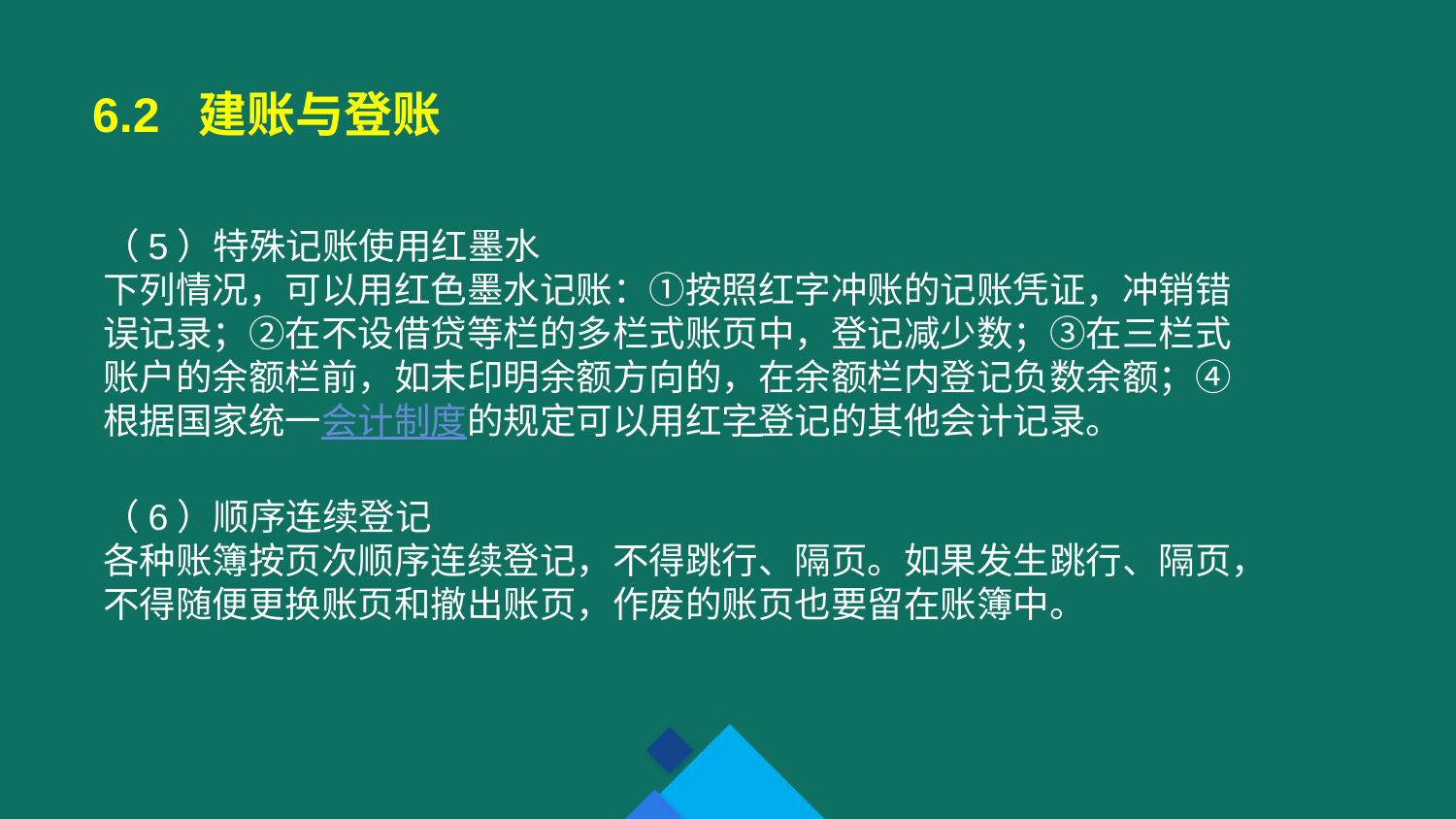

6.2  建账与登账

（5）特殊记账使用红墨水
下列情况，可以用红色墨水记账：①按照红字冲账的记账凭证，冲销错误记录；②在不设借贷等栏的多栏式账页中，登记减少数；③在三栏式账户的余额栏前，如未印明余额方向的，在余额栏内登记负数余额；④根据国家统一会计制度的规定可以用红字登记的其他会计记录。

（6）顺序连续登记
各种账簿按页次顺序连续登记，不得跳行、隔页。如果发生跳行、隔页，不得随便更换账页和撤出账页，作废的账页也要留在账簿中。